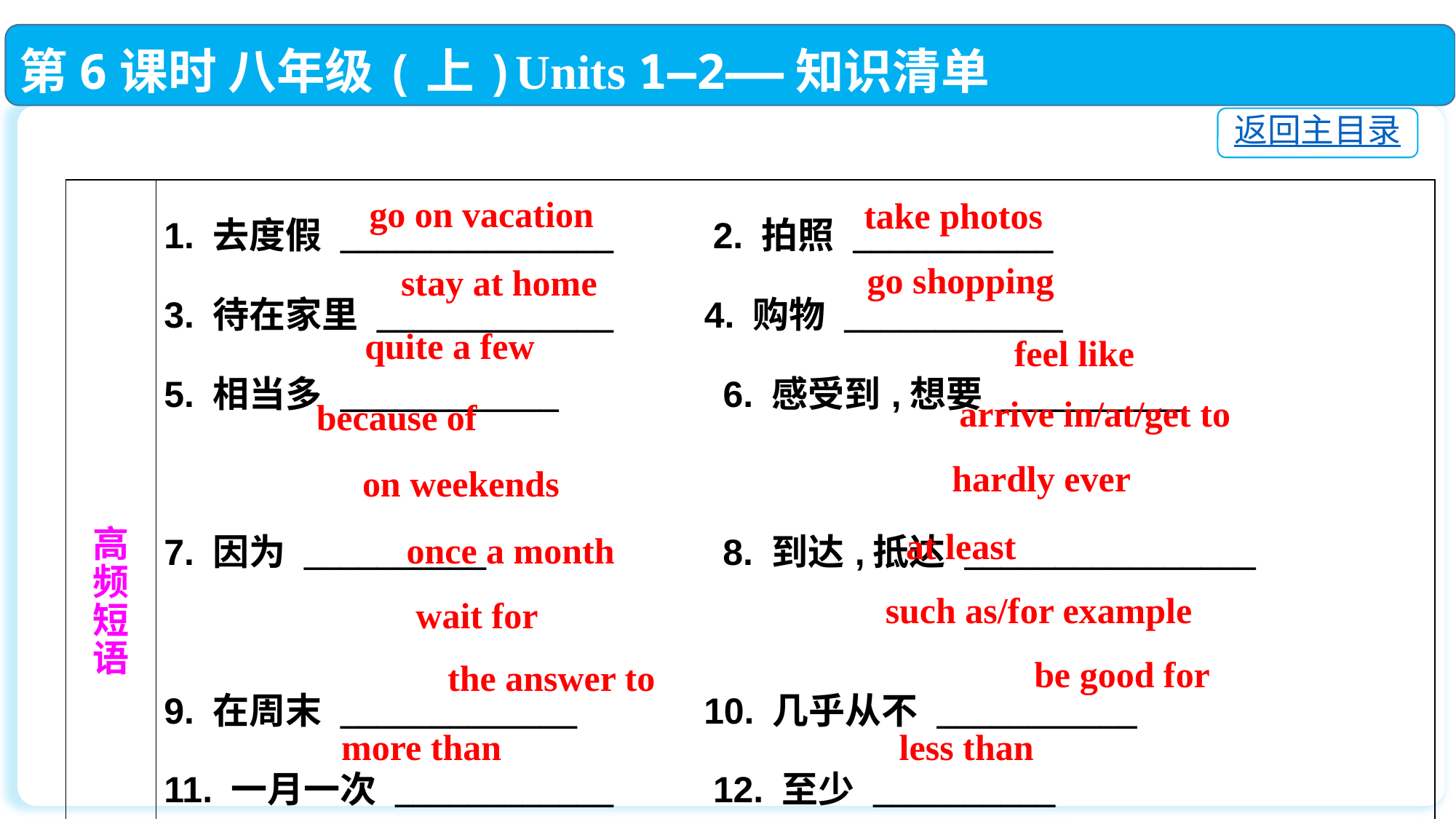

第6课时 八年级(上)Units 1—2——知识清单

返回主目录
| 高 频 短 语 | 1. 去度假 \_\_\_\_\_\_\_\_\_\_\_\_\_\_\_　　 2. 拍照 \_\_\_\_\_\_\_\_\_\_\_　　　　　　　 3. 待在家里 \_\_\_\_\_\_\_\_\_\_\_\_\_ 4. 购物 \_\_\_\_\_\_\_\_\_\_\_\_　　　　　　　 5. 相当多 \_\_\_\_\_\_\_\_\_\_\_\_　　　　6. 感受到,想要 \_\_\_\_\_\_\_\_\_\_　　　　　　　 7. 因为 \_\_\_\_\_\_\_\_\_\_　　　　　　8. 到达,抵达 \_\_\_\_\_\_\_\_\_\_\_\_\_\_\_\_　　　　　　　 9. 在周末 \_\_\_\_\_\_\_\_\_\_\_\_\_ 　　 10. 几乎从不 \_\_\_\_\_\_\_\_\_\_\_　　　　　　　 11. 一月一次 \_\_\_\_\_\_\_\_\_\_\_\_　　 12. 至少 \_\_\_\_\_\_\_\_\_\_　　　　　　　 13. 等候;等待 \_\_\_\_\_\_\_\_　　 14. 例如 \_\_\_\_\_\_\_\_\_\_\_\_\_\_\_\_\_\_　　　　　　　 15. ……的答案 \_\_\_\_\_\_\_\_\_\_\_\_\_ 16. 对……有益处 \_\_\_\_\_\_\_\_\_\_\_\_　　　　　　　 17. 多于 \_\_\_\_\_\_\_\_\_\_ 18. 少于 \_\_\_\_\_\_\_\_\_\_ |
| --- | --- |
 go on vacation
 take photos
go shopping
stay at home
quite a few
feel like
arrive in/at/get to
because of
hardly ever
on weekends
at least
once a month
 such as/for example
wait for
 be good for
  the answer to
more than
less than